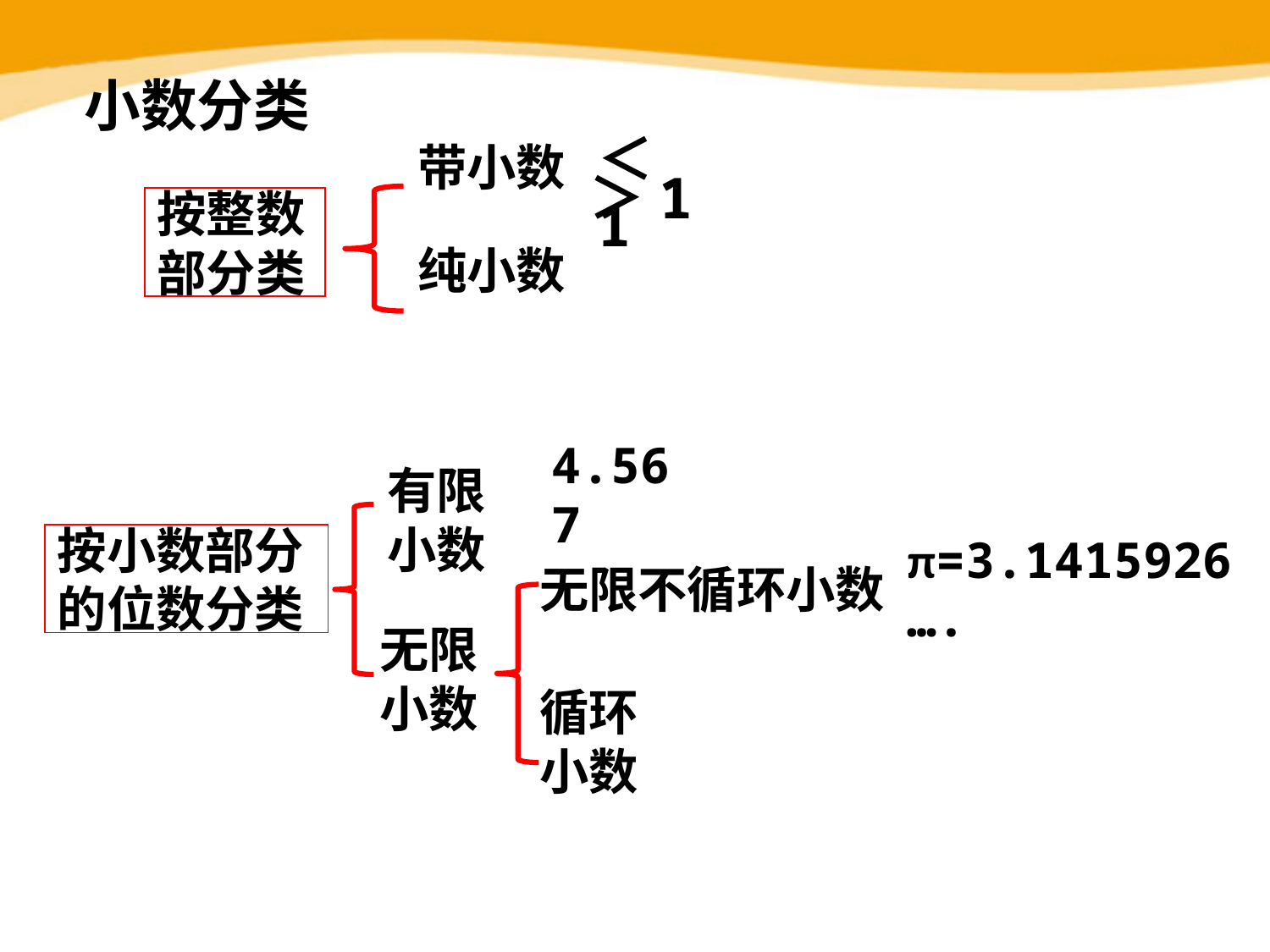

小数分类
带小数
＞1

按整数
部分类
纯小数
＜1
4.567
有限
小数

按小数部分
的位数分类
无限不循环小数
π=3.1415926….

无限
小数
循环
小数